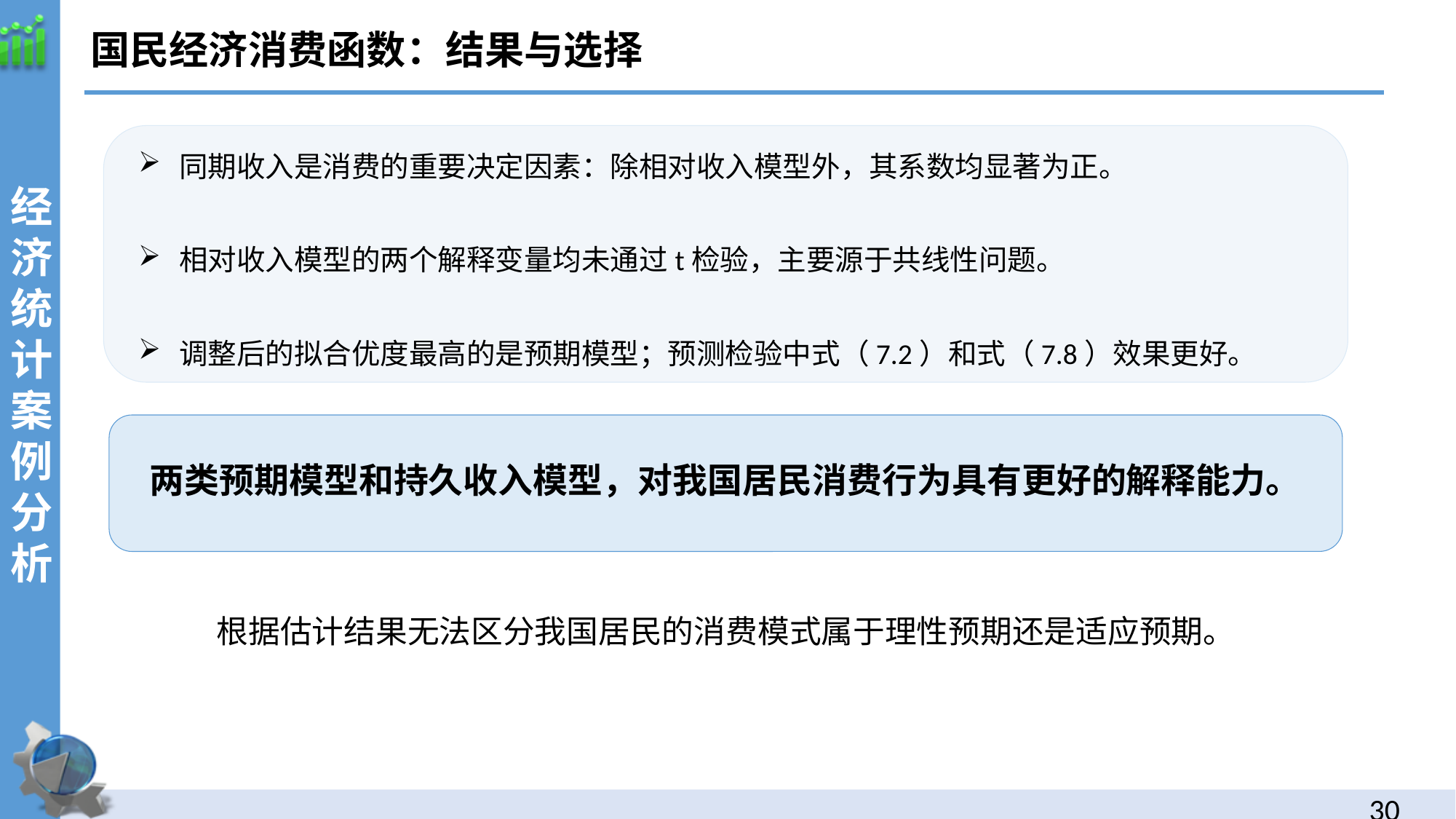

国民经济消费函数：结果与选择

经济统计案例分析

同期收入是消费的重要决定因素：除相对收入模型外，其系数均显著为正。

相对收入模型的两个解释变量均未通过t检验，主要源于共线性问题。

调整后的拟合优度最高的是预期模型；预测检验中式（7.2）和式（7.8）效果更好。

两类预期模型和持久收入模型，对我国居民消费行为具有更好的解释能力。
根据估计结果无法区分我国居民的消费模式属于理性预期还是适应预期。
30